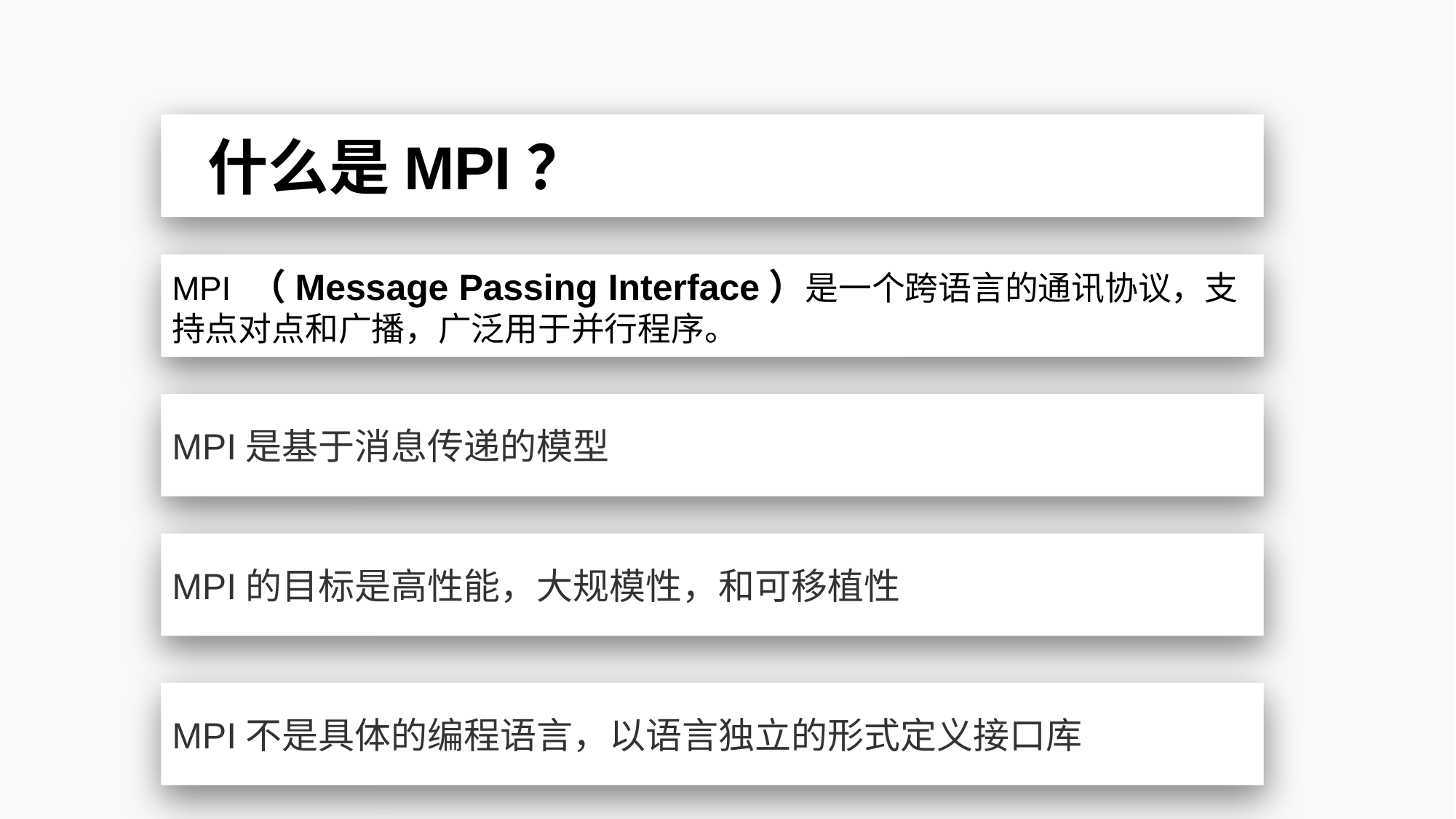

什么是MPI？

MPI （Message Passing Interface）是一个跨语言的通讯协议，支持点对点和广播，广泛用于并行程序。

MPI是基于消息传递的模型

MPI的目标是高性能，大规模性，和可移植性

MPI不是具体的编程语言，以语言独立的形式定义接口库